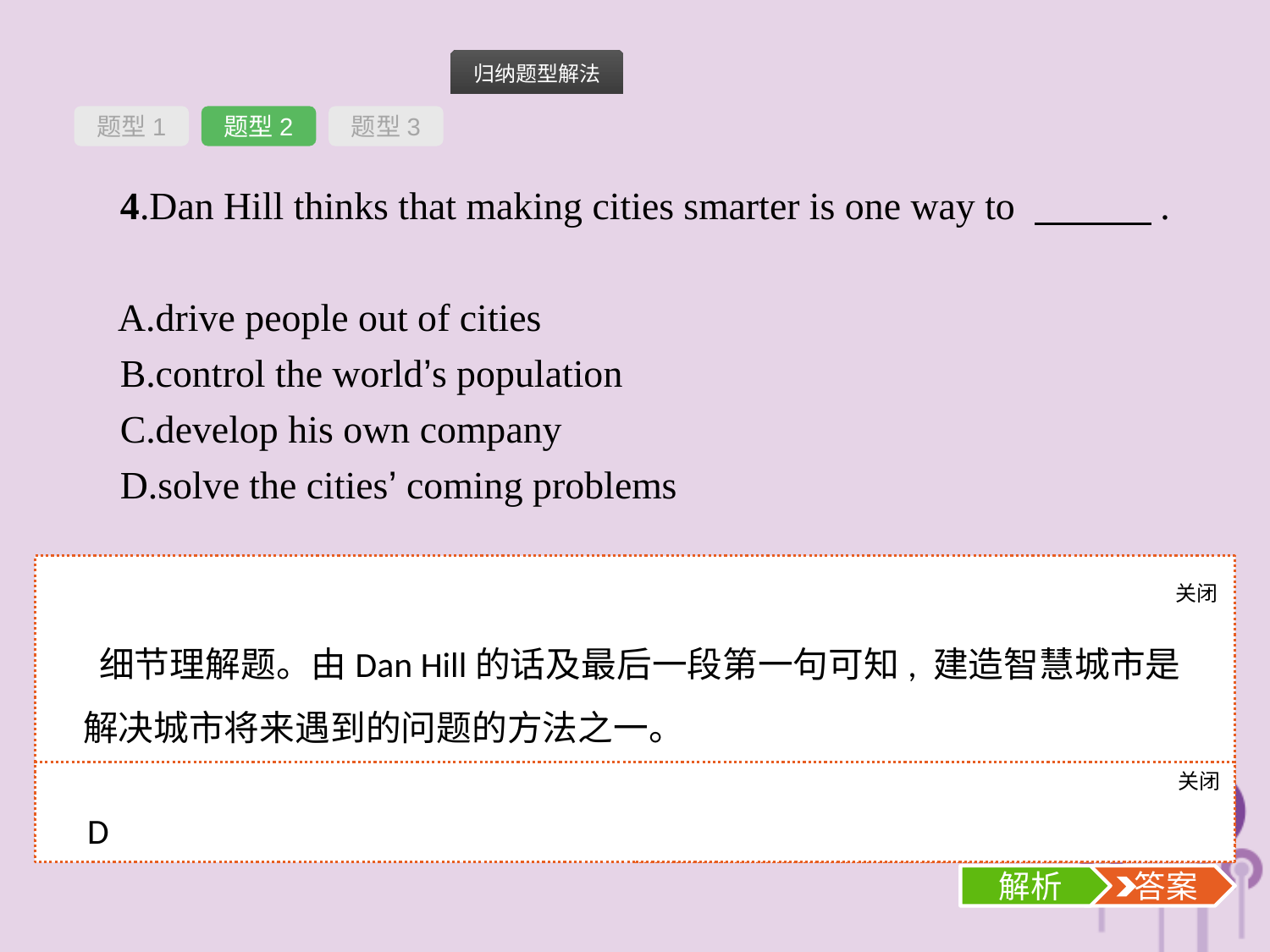

题型1
题型2
题型3
4.Dan Hill thinks that making cities smarter is one way to 　　　.
A.drive people out of cities
B.control the world’s population
C.develop his own company
D.solve the cities’ coming problems

关闭
解析

 细节理解题。由Dan Hill的话及最后一段第一句可知, 建造智慧城市是解决城市将来遇到的问题的方法之一。
关闭

解析
  答案

D
解析
  答案